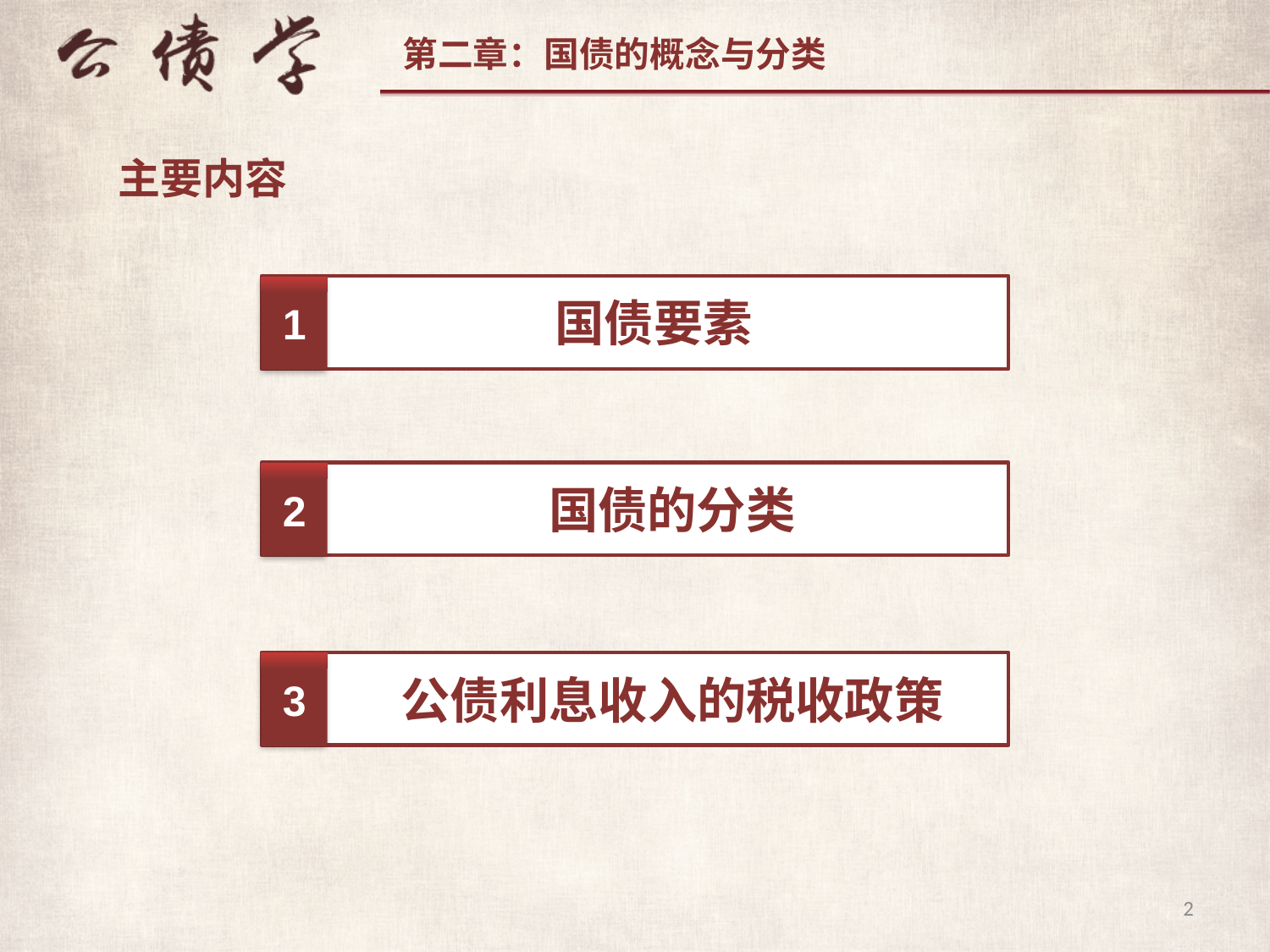

主要内容

1
国债要素

2
国债的分类

3
公债利息收入的税收政策
2